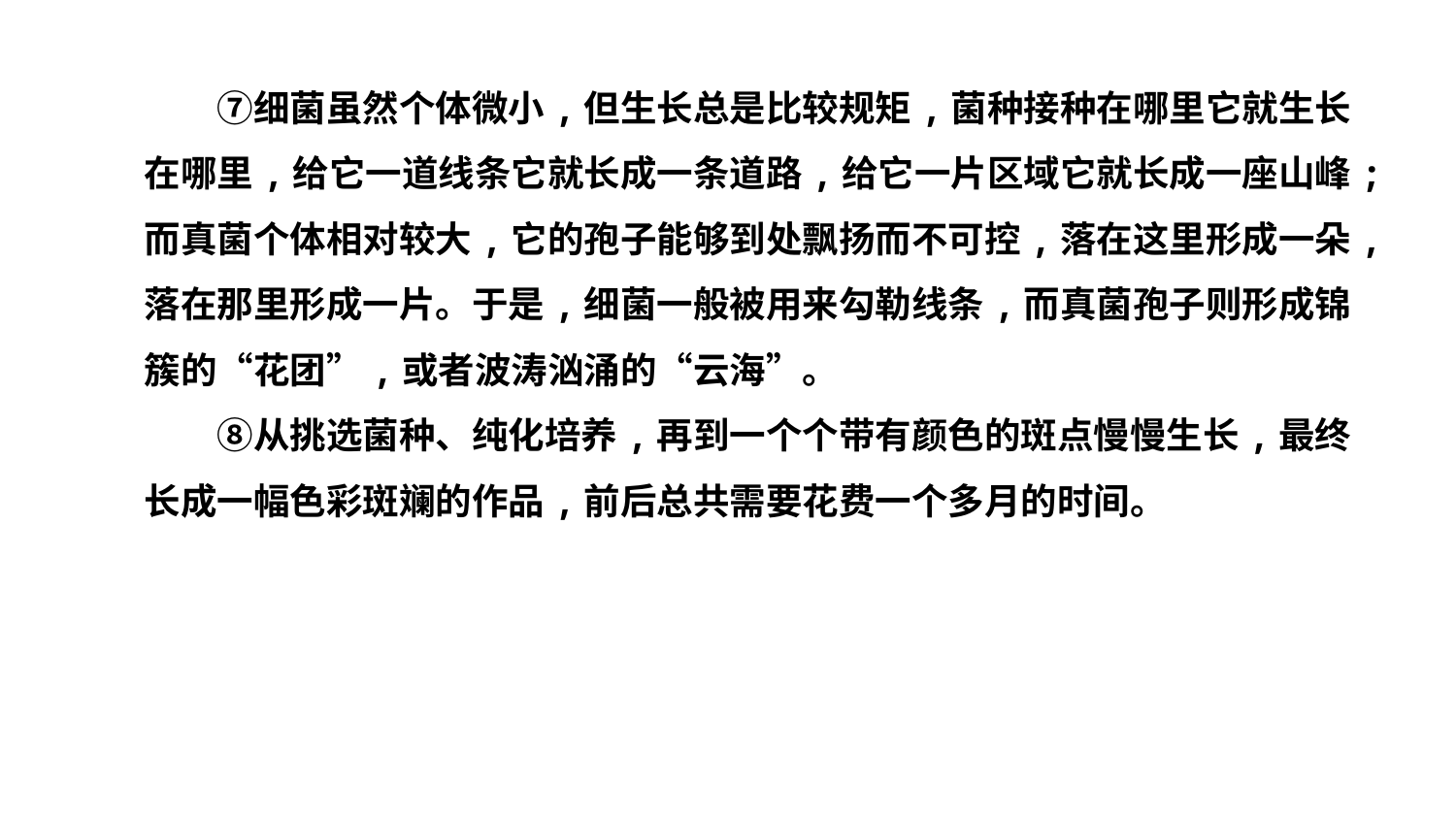

⑦细菌虽然个体微小,但生长总是比较规矩,菌种接种在哪里它就生长在哪里,给它一道线条它就长成一条道路,给它一片区域它就长成一座山峰;而真菌个体相对较大,它的孢子能够到处飘扬而不可控,落在这里形成一朵,落在那里形成一片。于是,细菌一般被用来勾勒线条,而真菌孢子则形成锦簇的“花团”,或者波涛汹涌的“云海”。
　　⑧从挑选菌种、纯化培养,再到一个个带有颜色的斑点慢慢生长,最终长成一幅色彩斑斓的作品,前后总共需要花费一个多月的时间。